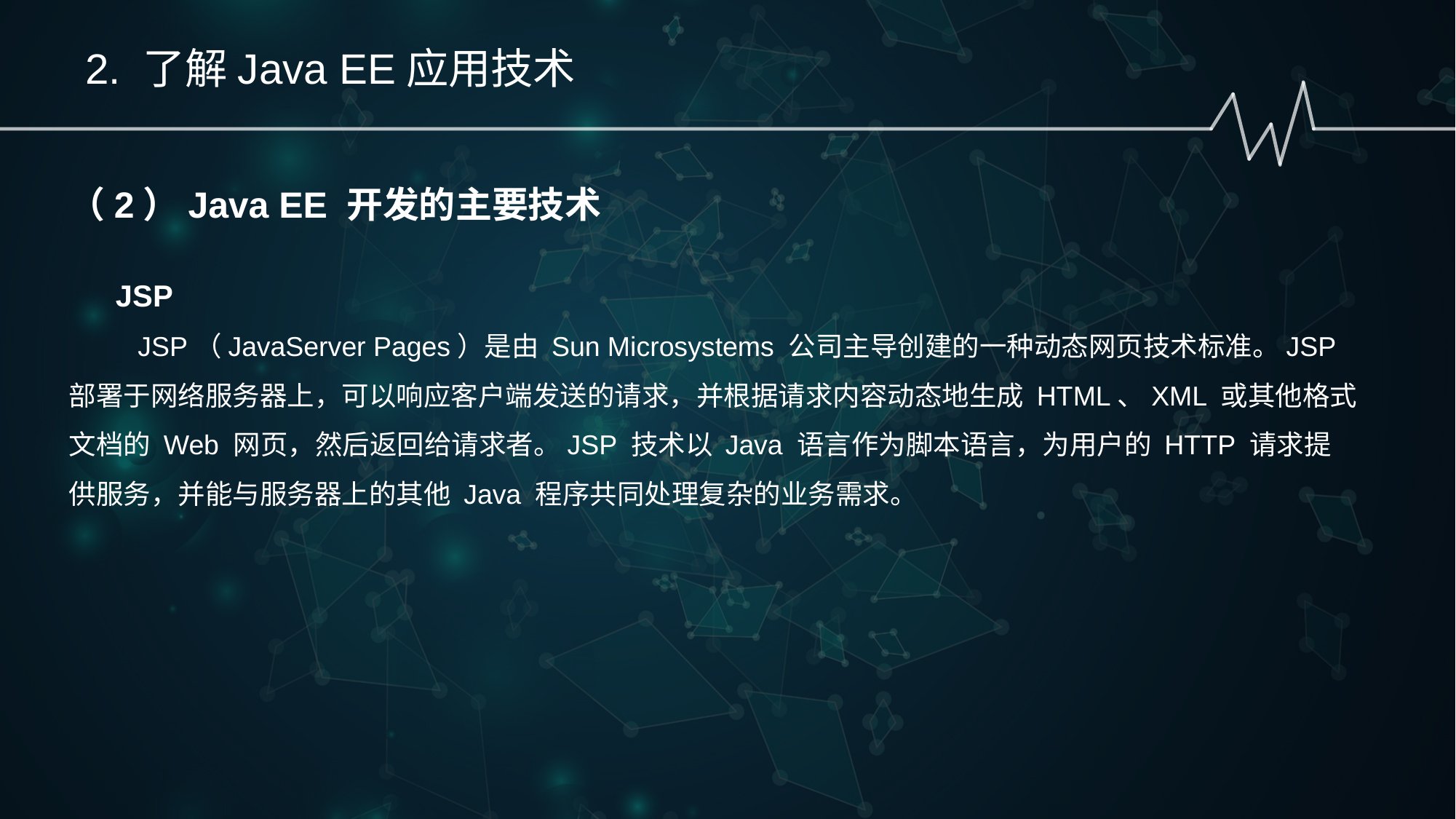

2. 了解Java EE应用技术
（2）Java EE 开发的主要技术

      JSP
         JSP（JavaServer Pages）是由 Sun Microsystems 公司主导创建的一种动态网页技术标准。JSP 部署于网络服务器上，可以响应客户端发送的请求，并根据请求内容动态地生成 HTML、XML 或其他格式文档的 Web 网页，然后返回给请求者。JSP 技术以 Java 语言作为脚本语言，为用户的 HTTP 请求提供服务，并能与服务器上的其他 Java 程序共同处理复杂的业务需求。